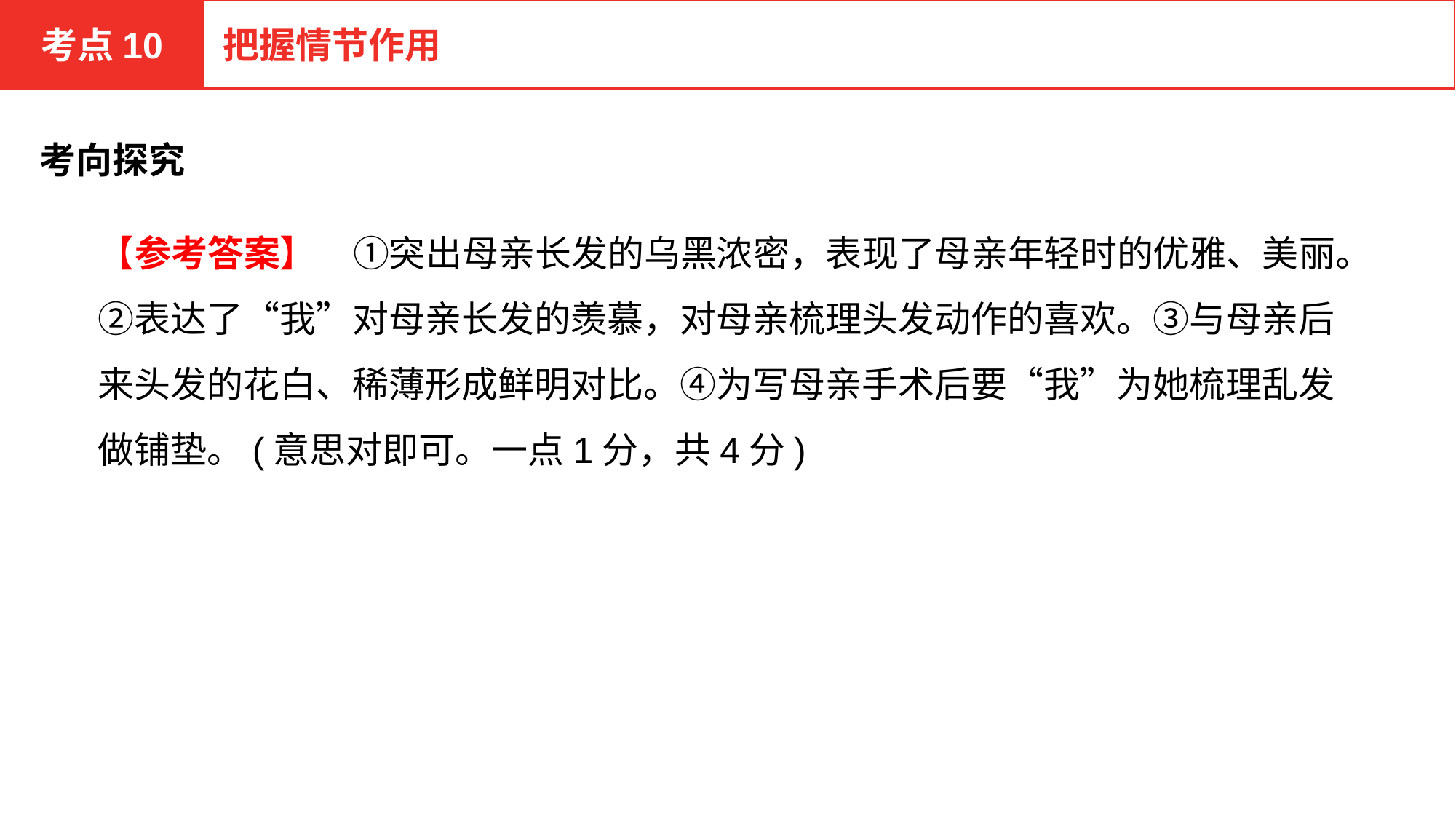

考点10
把握情节作用
考向探究

【参考答案】　①突出母亲长发的乌黑浓密，表现了母亲年轻时的优雅、美丽。②表达了“我”对母亲长发的羡慕，对母亲梳理头发动作的喜欢。③与母亲后来头发的花白、稀薄形成鲜明对比。④为写母亲手术后要“我”为她梳理乱发做铺垫。(意思对即可。一点1分，共4分)